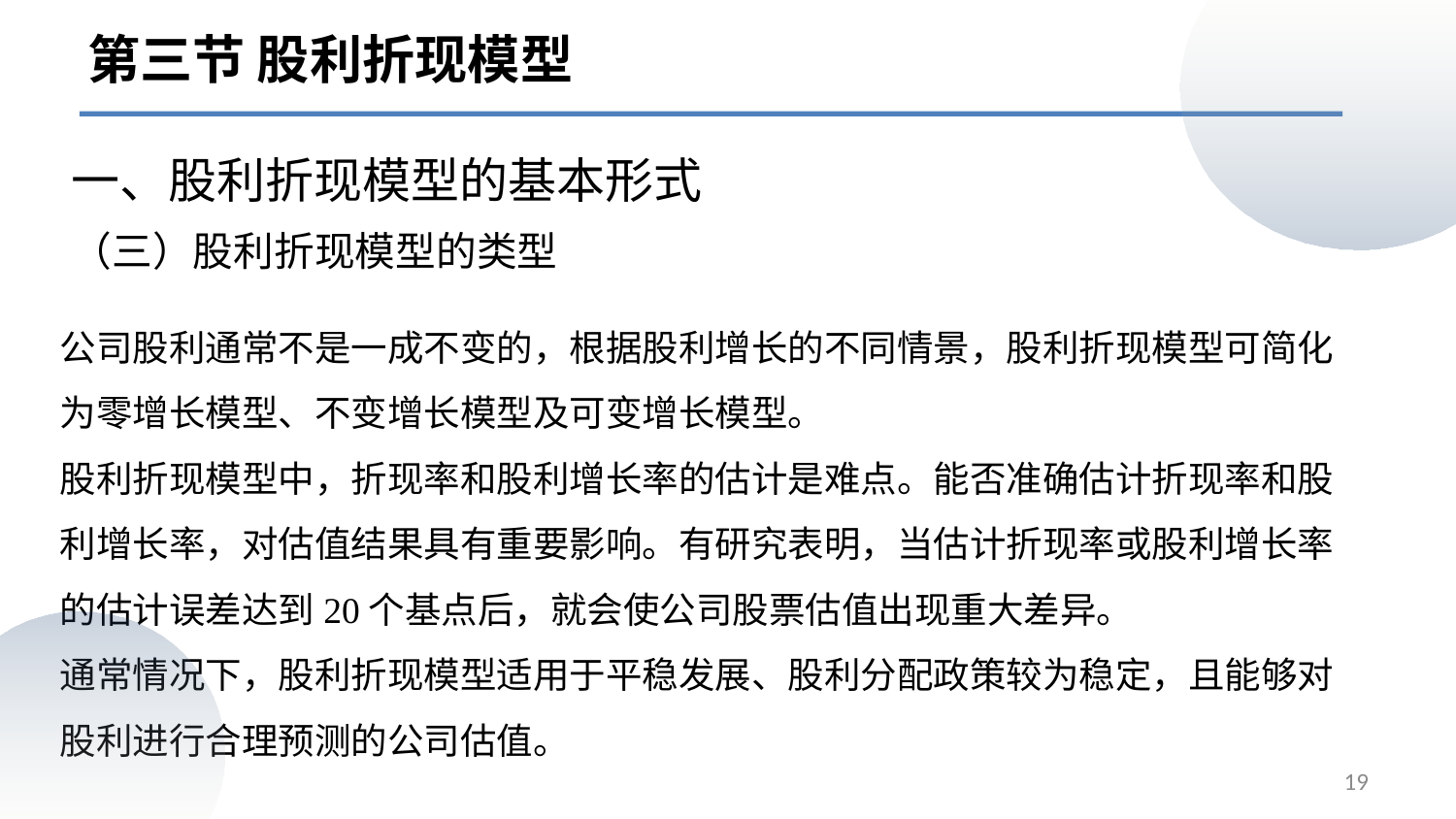

第三节 股利折现模型
一、股利折现模型的基本形式
# （三）股利折现模型的类型
公司股利通常不是一成不变的，根据股利增长的不同情景，股利折现模型可简化为零增长模型、不变增长模型及可变增长模型。
股利折现模型中，折现率和股利增长率的估计是难点。能否准确估计折现率和股利增长率，对估值结果具有重要影响。有研究表明，当估计折现率或股利增长率的估计误差达到20个基点后，就会使公司股票估值出现重大差异。
通常情况下，股利折现模型适用于平稳发展、股利分配政策较为稳定，且能够对股利进行合理预测的公司估值。

19